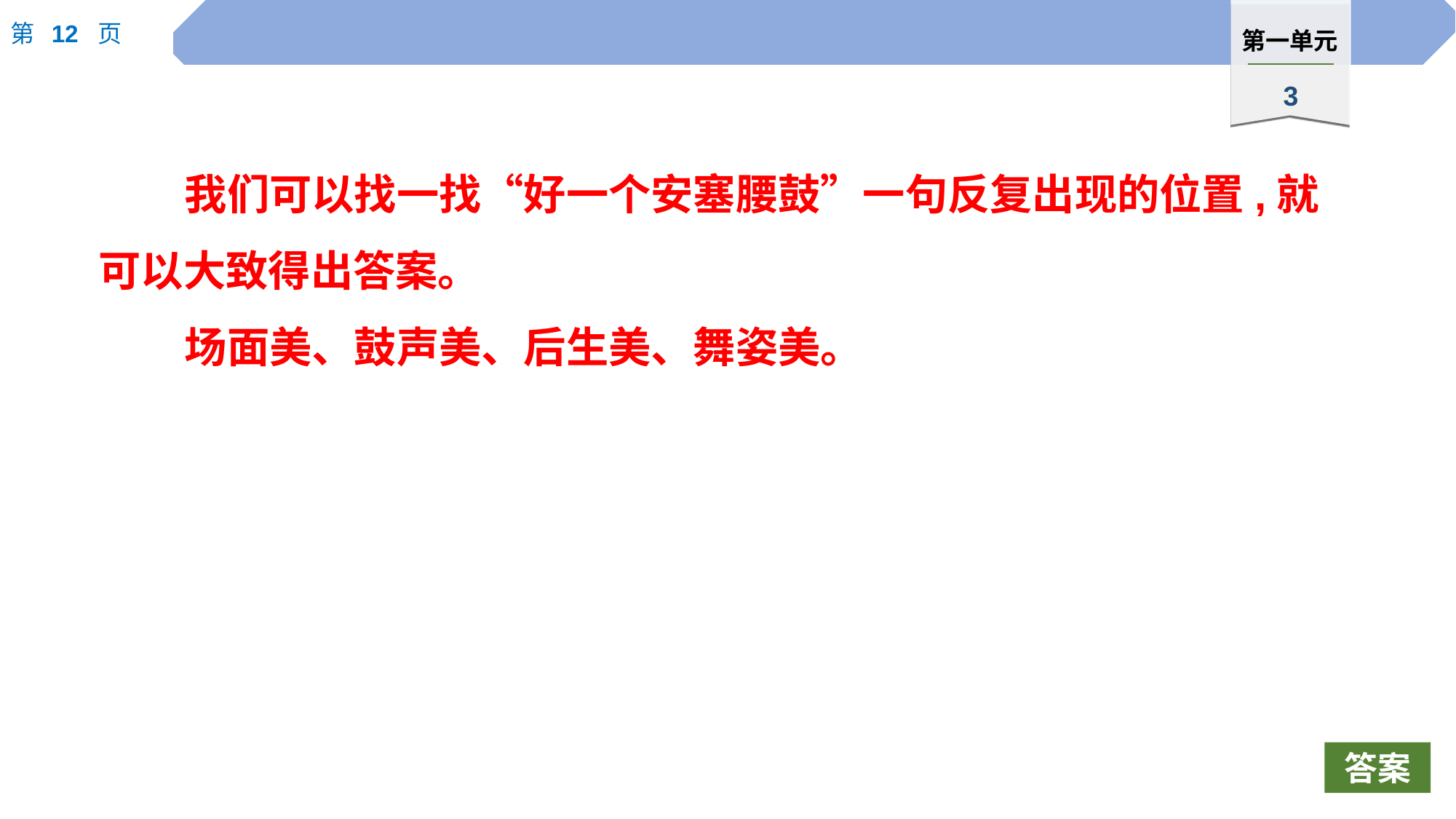

我们可以找一找“好一个安塞腰鼓”一句反复出现的位置,就可以大致得出答案。
场面美、鼓声美、后生美、舞姿美。
答案